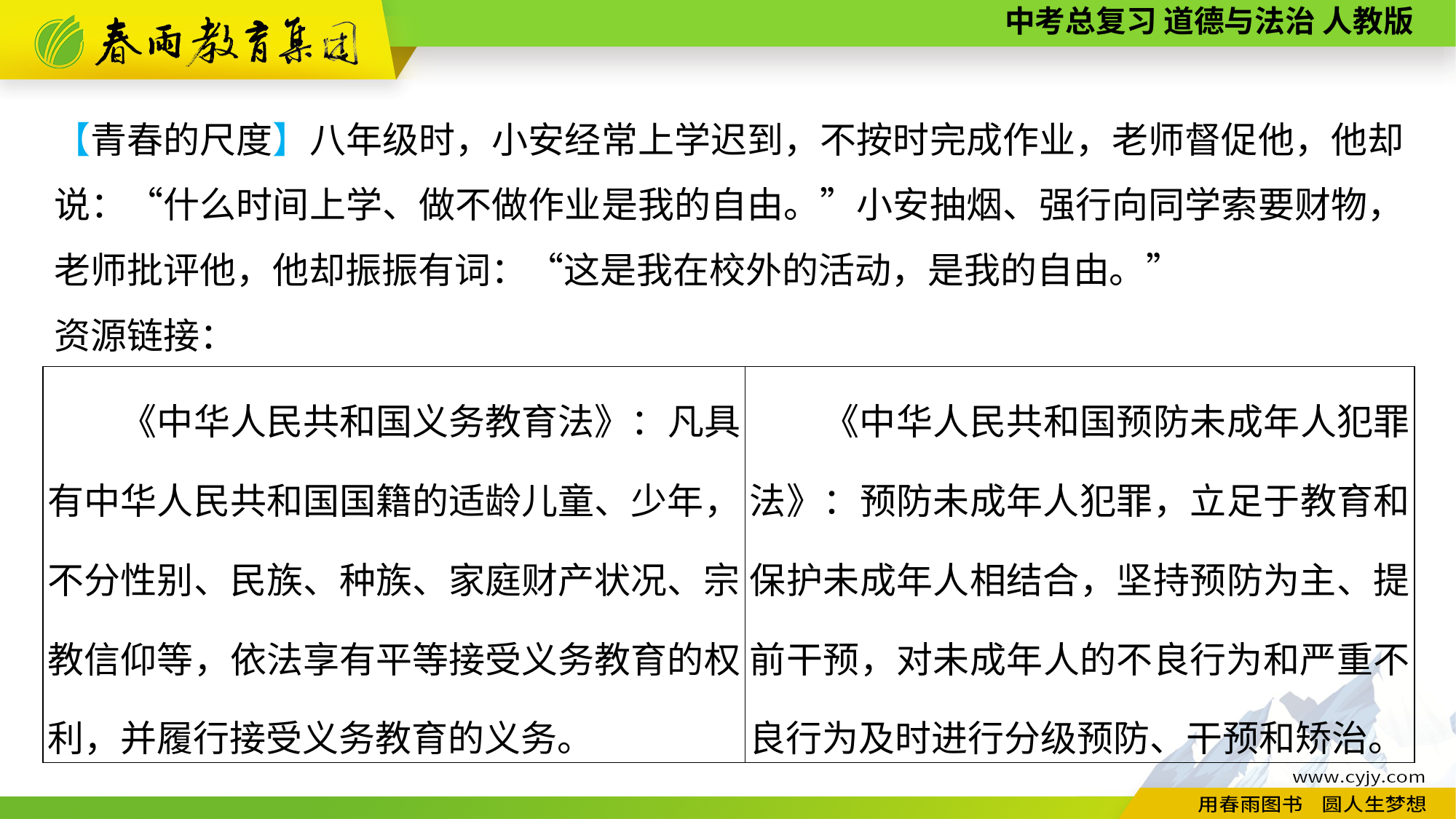

【青春的尺度】八年级时，小安经常上学迟到，不按时完成作业，老师督促他，他却说：“什么时间上学、做不做作业是我的自由。”小安抽烟、强行向同学索要财物，老师批评他，他却振振有词：“这是我在校外的活动，是我的自由。”
资源链接：
| 《中华人民共和国义务教育法》：凡具有中华人民共和国国籍的适龄儿童、少年，不分性别、民族、种族、家庭财产状况、宗教信仰等，依法享有平等接受义务教育的权利，并履行接受义务教育的义务。 | 《中华人民共和国预防未成年人犯罪法》：预防未成年人犯罪，立足于教育和保护未成年人相结合，坚持预防为主、提前干预，对未成年人的不良行为和严重不良行为及时进行分级预防、干预和矫治。 |
| --- | --- |